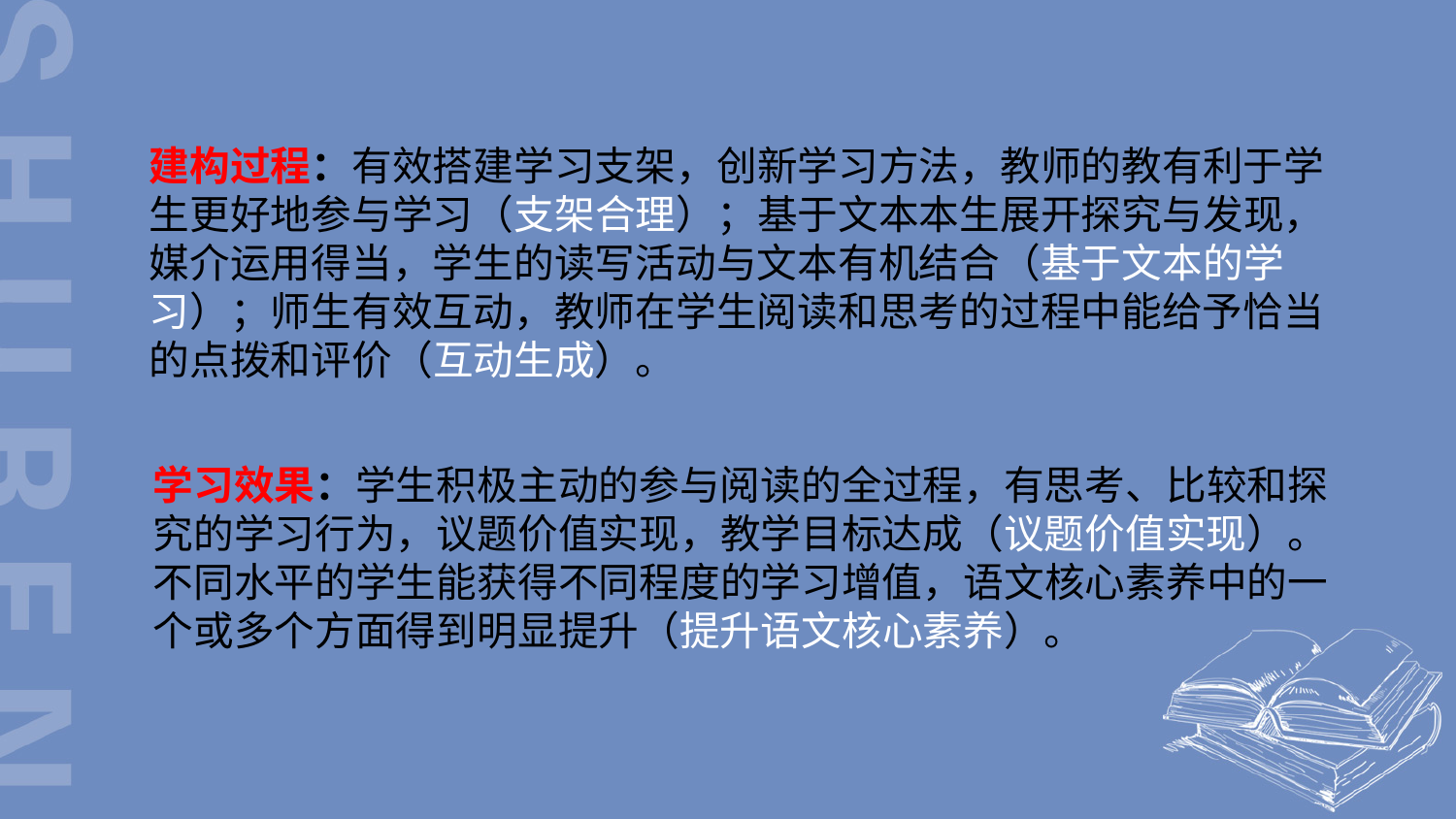

建构过程：有效搭建学习支架，创新学习方法，教师的教有利于学生更好地参与学习（支架合理）；基于文本本生展开探究与发现，媒介运用得当，学生的读写活动与文本有机结合（基于文本的学习）；师生有效互动，教师在学生阅读和思考的过程中能给予恰当的点拨和评价（互动生成）。
学习效果：学生积极主动的参与阅读的全过程，有思考、比较和探究的学习行为，议题价值实现，教学目标达成（议题价值实现）。不同水平的学生能获得不同程度的学习增值，语文核心素养中的一个或多个方面得到明显提升（提升语文核心素养）。